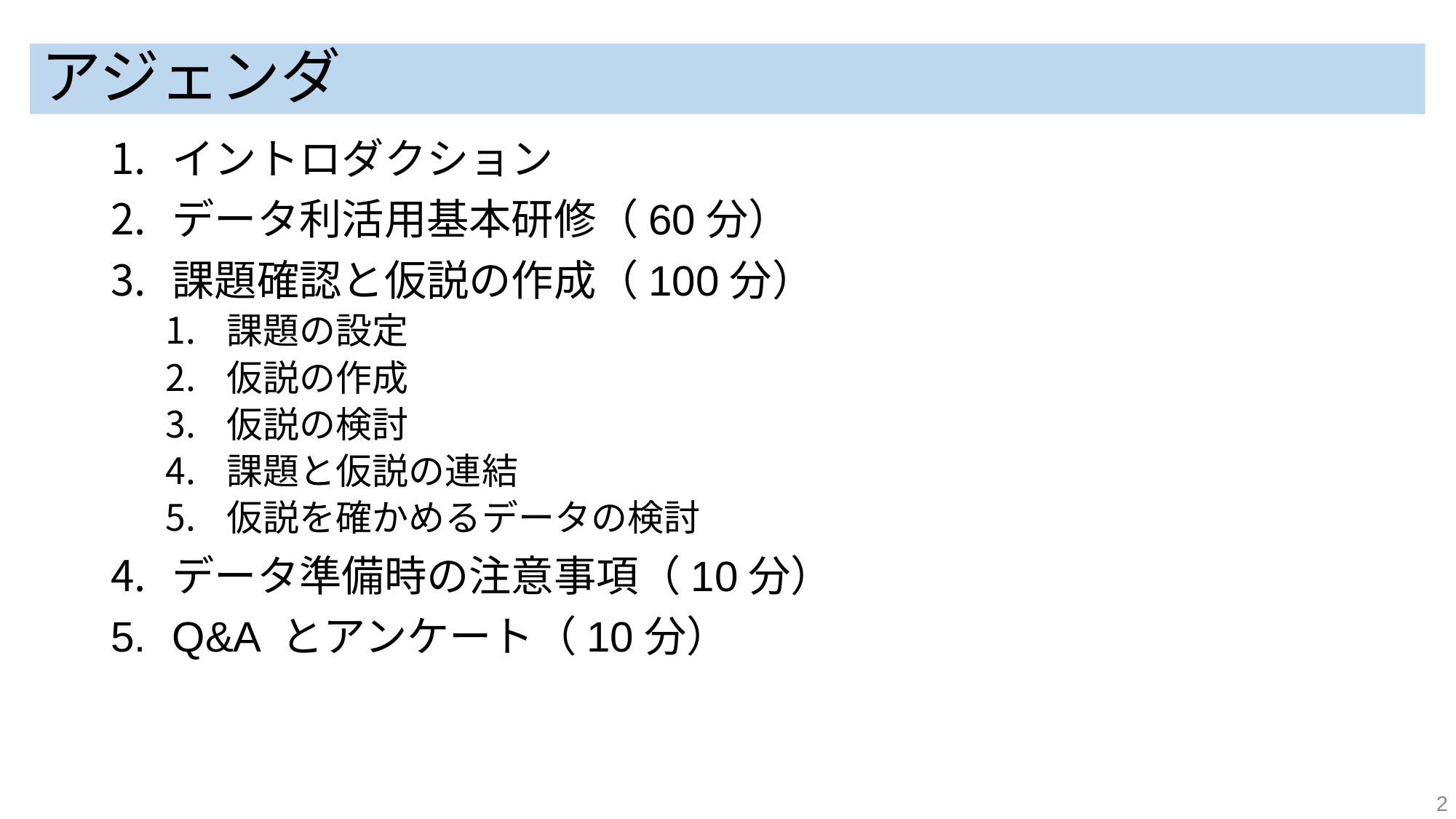

# アジェンダ
イントロダクション
データ利活用基本研修（60分）
課題確認と仮説の作成（100分）
課題の設定
仮説の作成
仮説の検討
課題と仮説の連結
仮説を確かめるデータの検討
データ準備時の注意事項（10分）
Q&A とアンケート（10分）
2